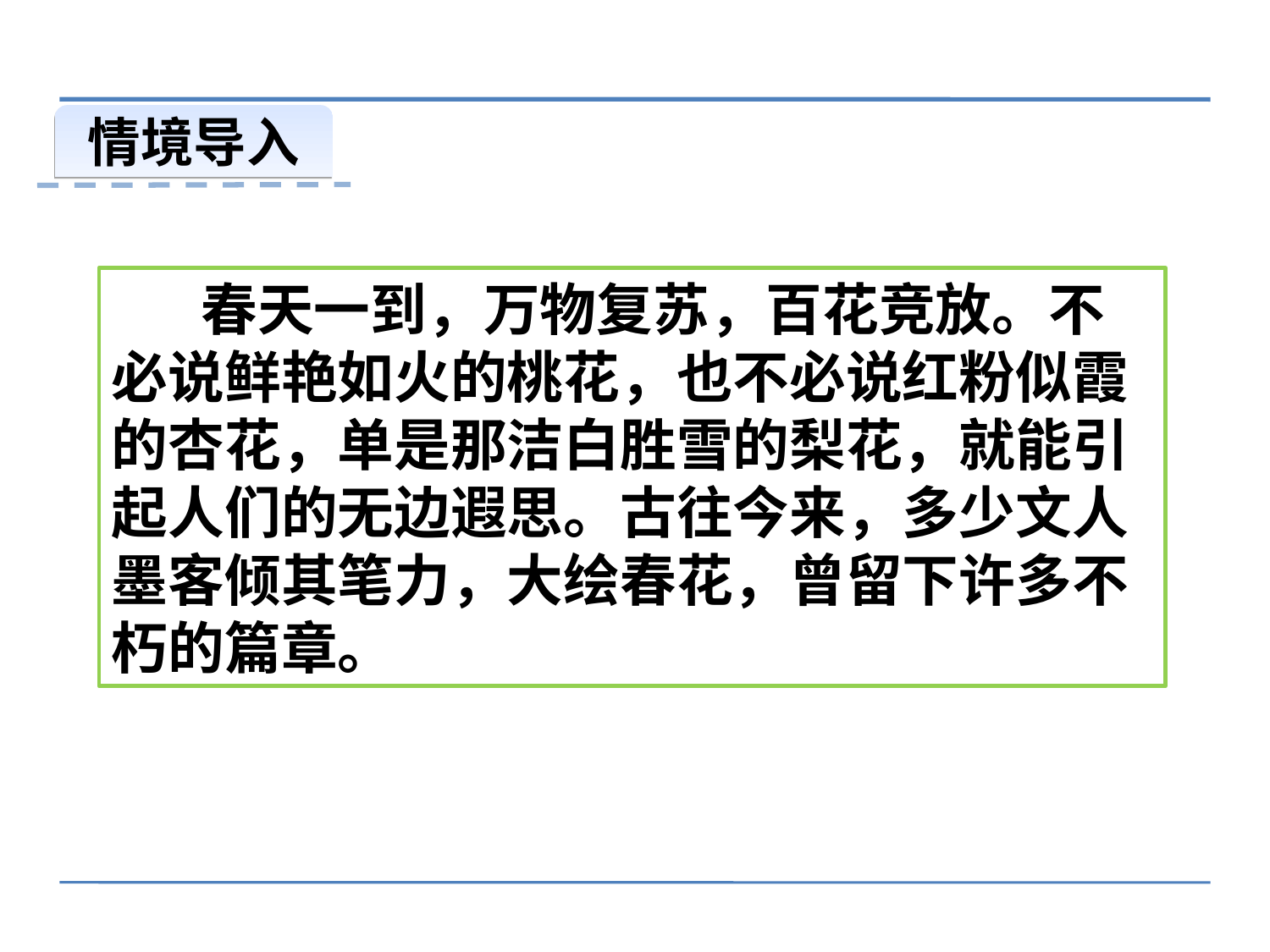

情境导入
   春天一到，万物复苏，百花竞放。不必说鲜艳如火的桃花，也不必说红粉似霞的杏花，单是那洁白胜雪的梨花，就能引起人们的无边遐思。古往今来，多少文人墨客倾其笔力，大绘春花，曾留下许多不朽的篇章。